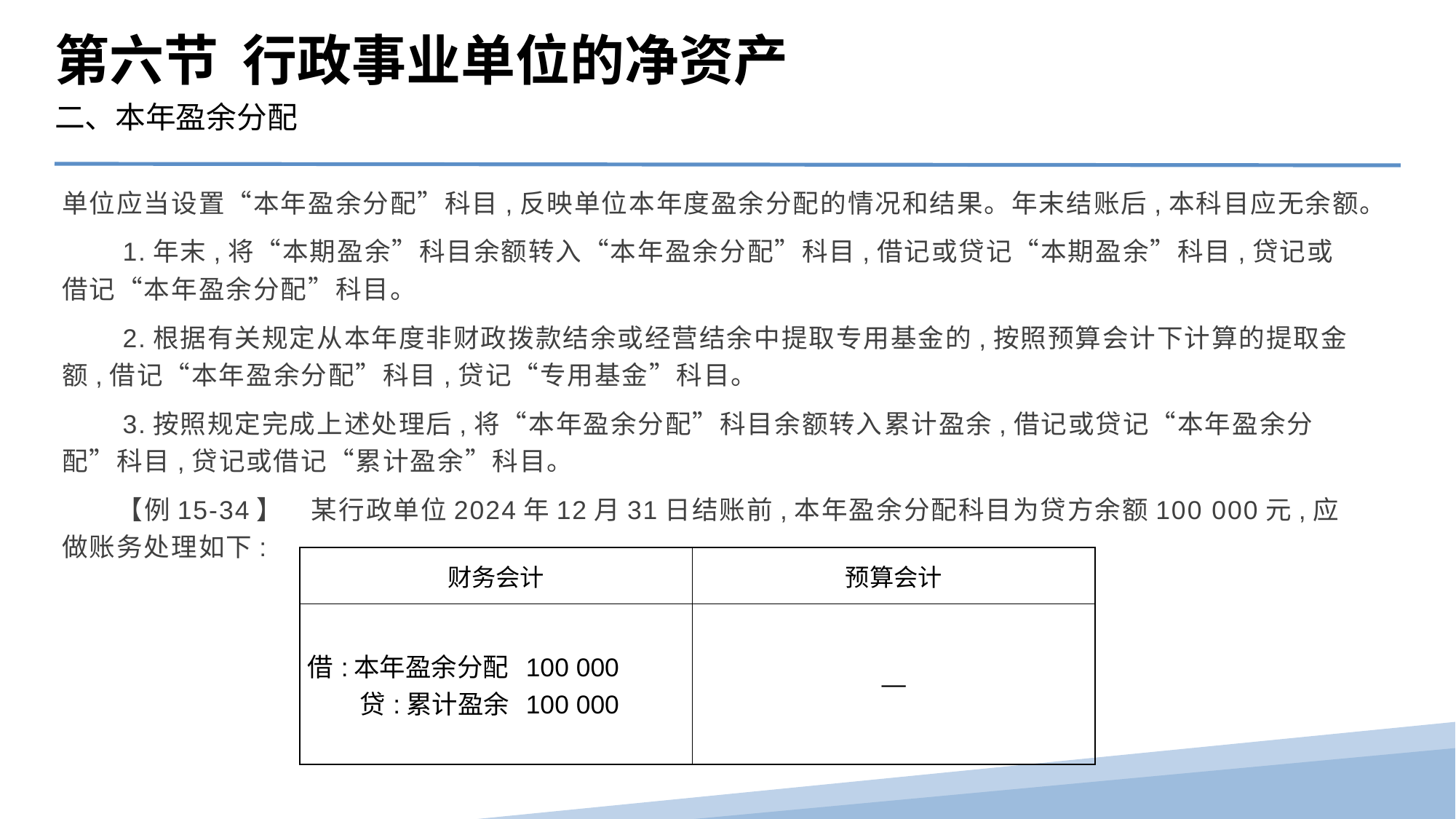

第六节  行政事业单位的净资产
二、本年盈余分配
单位应当设置“本年盈余分配”科目,反映单位本年度盈余分配的情况和结果。年末结账后,本科目应无余额。
　　1.年末,将“本期盈余”科目余额转入“本年盈余分配”科目,借记或贷记“本期盈余”科目,贷记或借记“本年盈余分配”科目。
　　2.根据有关规定从本年度非财政拨款结余或经营结余中提取专用基金的,按照预算会计下计算的提取金额,借记“本年盈余分配”科目,贷记“专用基金”科目。
　　3.按照规定完成上述处理后,将“本年盈余分配”科目余额转入累计盈余,借记或贷记“本年盈余分配”科目,贷记或借记“累计盈余”科目。
　　【例15-34】　某行政单位2024年12月31日结账前,本年盈余分配科目为贷方余额100 000元,应做账务处理如下:
| 财务会计 | 预算会计 |
| --- | --- |
| 借:本年盈余分配 100 000 贷:累计盈余 100 000 | — |